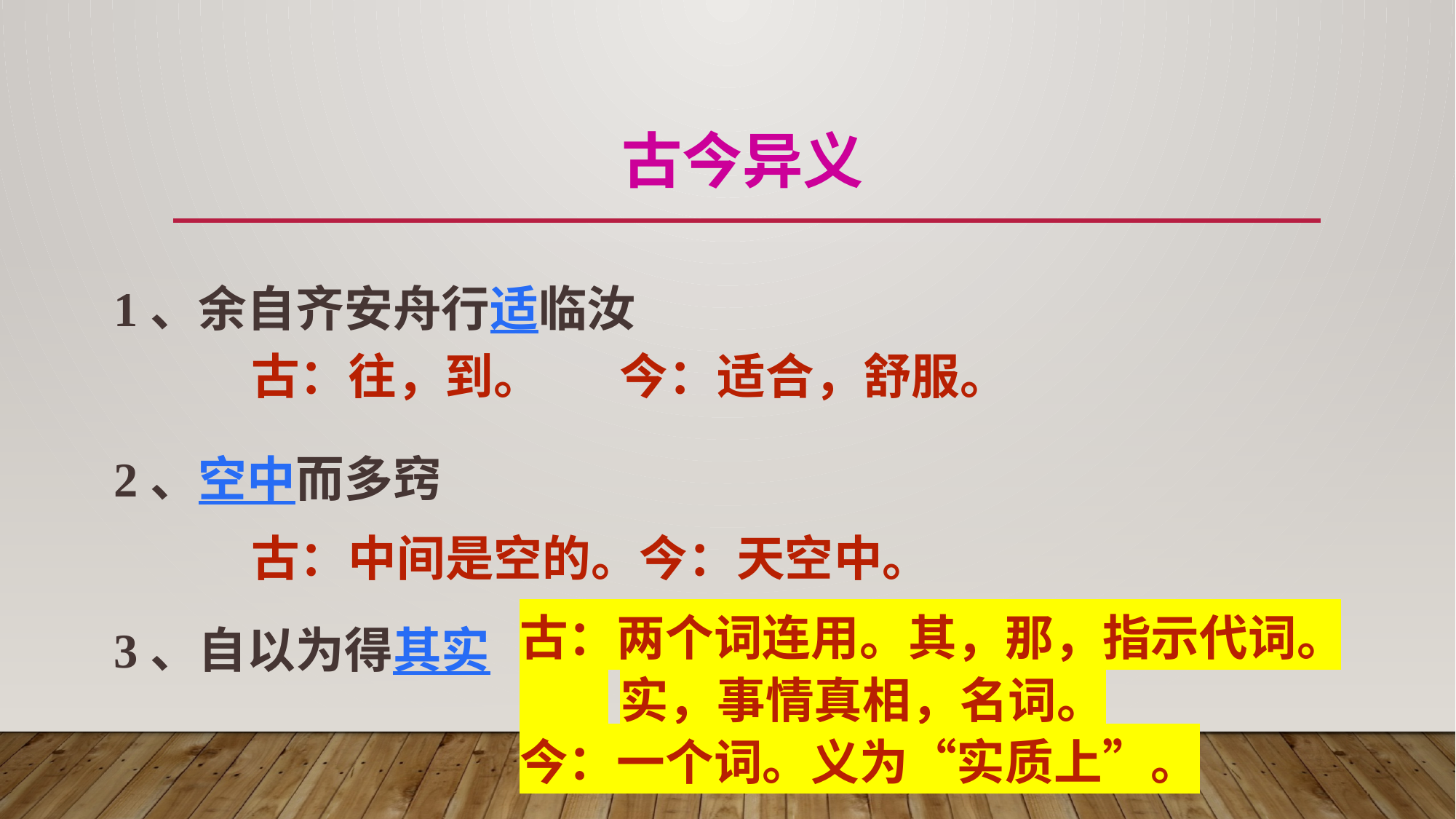

# 古今异义
1、余自齐安舟行适临汝

2、空中而多窍

3、自以为得其实
古：往，到。       今：适合，舒服。
古：中间是空的。今：天空中。
古：两个词连用。其，那，指示代词。
        实，事情真相，名词。
今：一个词。义为“实质上”。